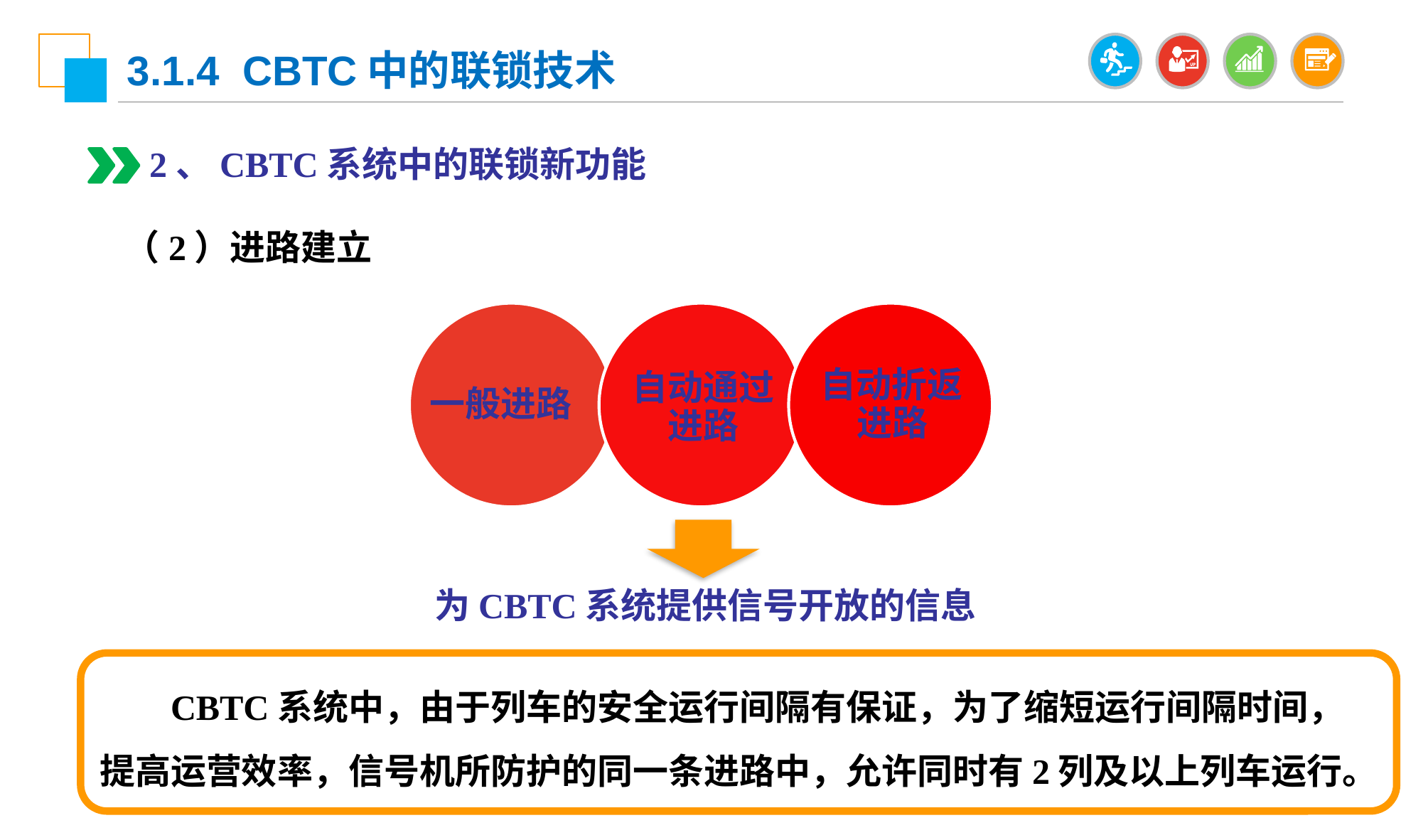

3.1.4  CBTC中的联锁技术
2、CBTC系统中的联锁新功能

（2）进路建立

一般进路

自动通过进路

自动折返进路

为CBTC系统提供信号开放的信息

        CBTC系统中，由于列车的安全运行间隔有保证，为了缩短运行间隔时间，提高运营效率，信号机所防护的同一条进路中，允许同时有2列及以上列车运行。